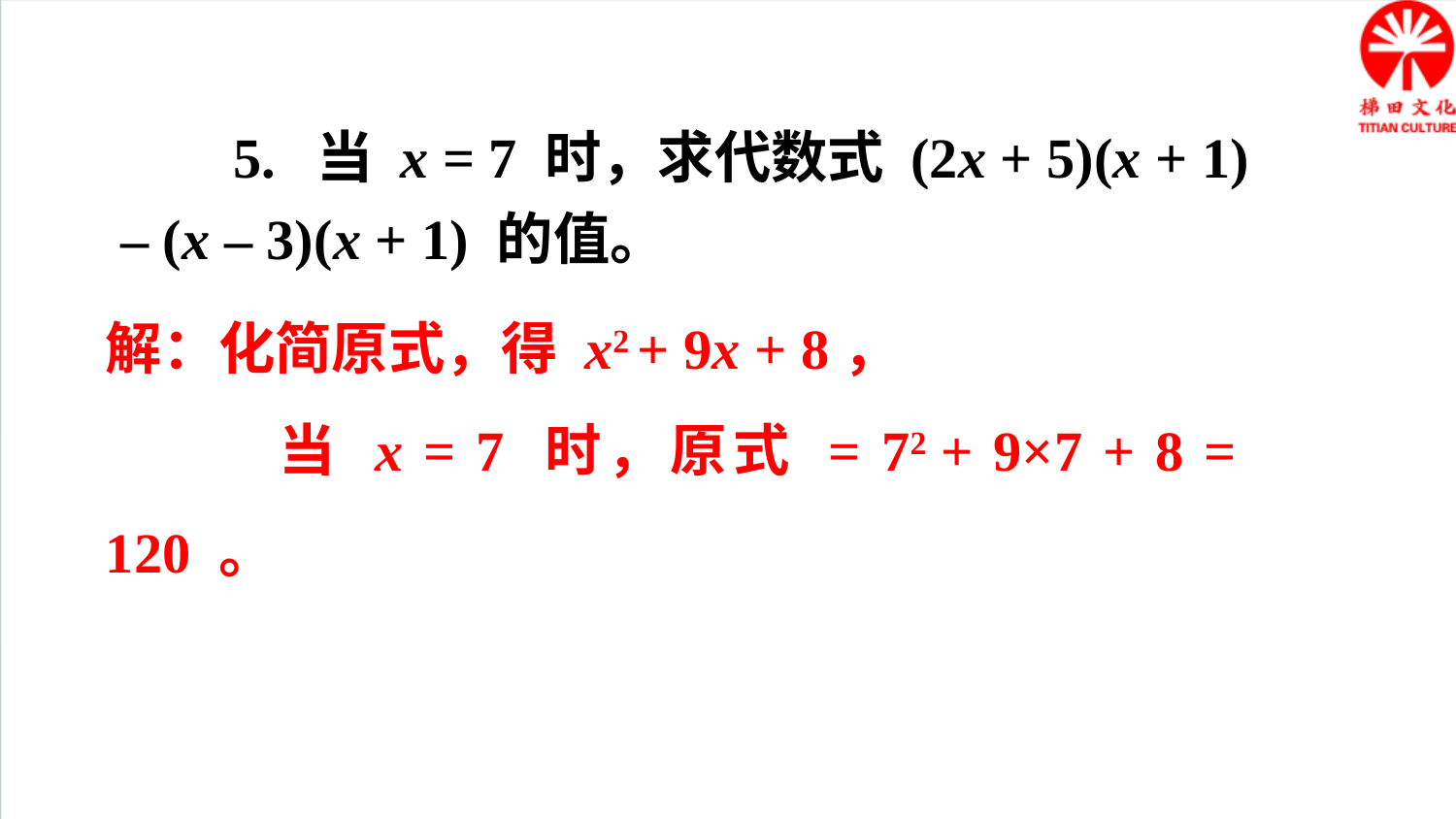

5.  当 x = 7 时，求代数式 (2x + 5)(x + 1) – (x – 3)(x + 1) 的值。
解：化简原式，得 x2 + 9x + 8，
        当 x = 7 时，原式 = 72 + 9×7 + 8 = 120 。